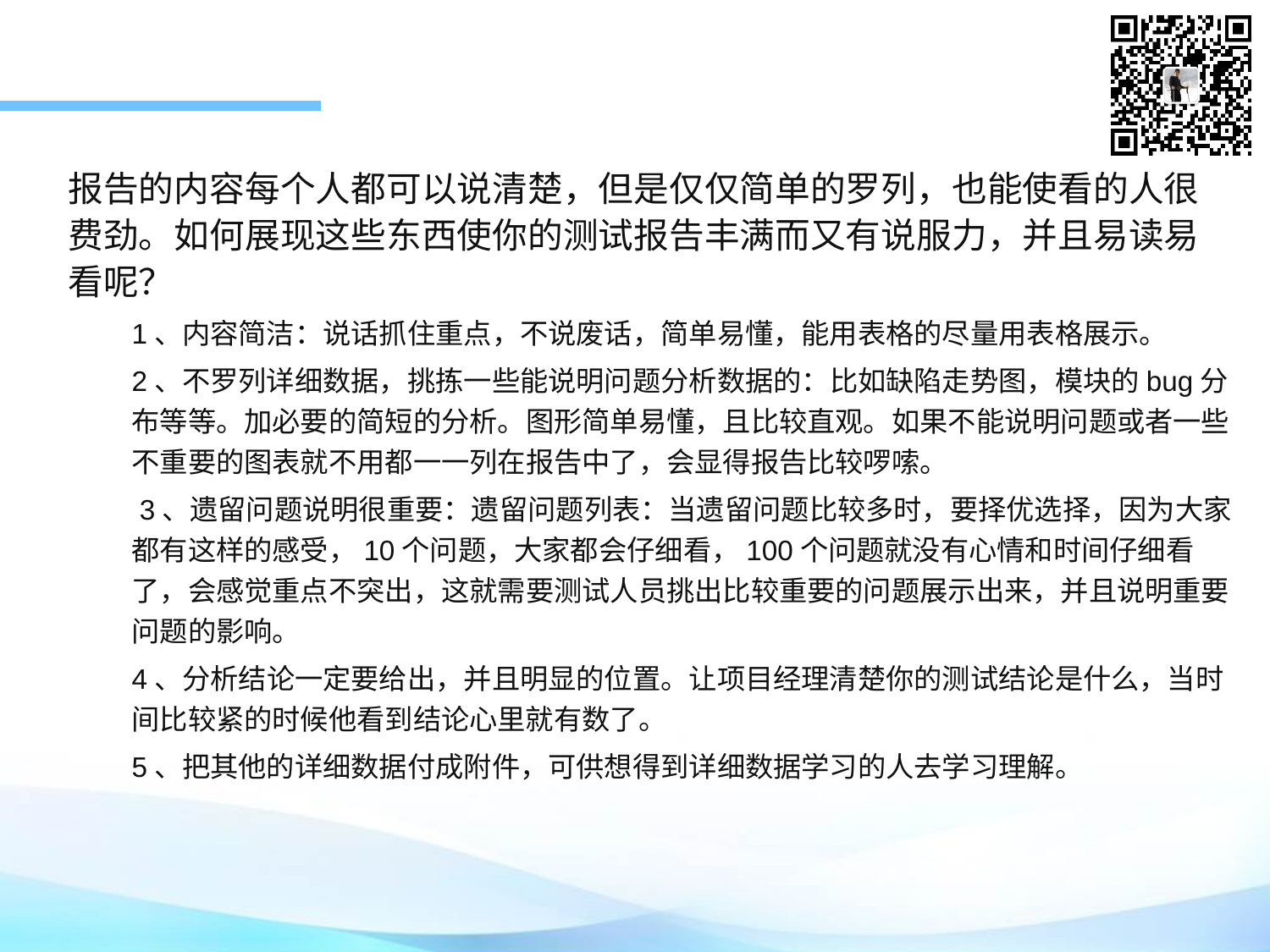

报告的内容每个人都可以说清楚，但是仅仅简单的罗列，也能使看的人很费劲。如何展现这些东西使你的测试报告丰满而又有说服力，并且易读易看呢？
1、内容简洁：说话抓住重点，不说废话，简单易懂，能用表格的尽量用表格展示。
2、不罗列详细数据，挑拣一些能说明问题分析数据的：比如缺陷走势图，模块的bug分布等等。加必要的简短的分析。图形简单易懂，且比较直观。如果不能说明问题或者一些不重要的图表就不用都一一列在报告中了，会显得报告比较啰嗦。
 3、遗留问题说明很重要：遗留问题列表：当遗留问题比较多时，要择优选择，因为大家都有这样的感受，10个问题，大家都会仔细看，100个问题就没有心情和时间仔细看了，会感觉重点不突出，这就需要测试人员挑出比较重要的问题展示出来，并且说明重要问题的影响。
4、分析结论一定要给出，并且明显的位置。让项目经理清楚你的测试结论是什么，当时间比较紧的时候他看到结论心里就有数了。
5、把其他的详细数据付成附件，可供想得到详细数据学习的人去学习理解。